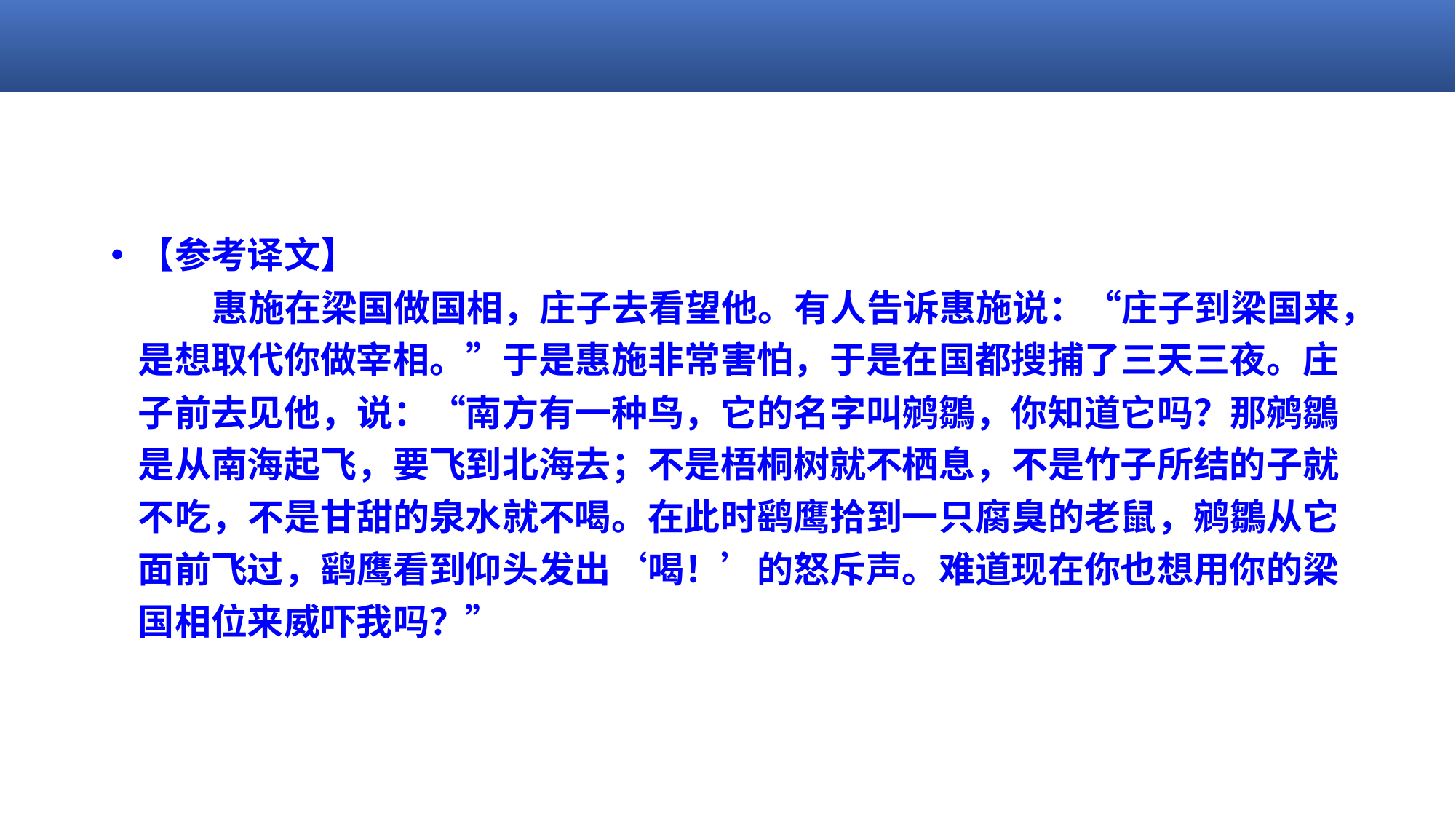

#
【参考译文】
         惠施在梁国做国相，庄子去看望他。有人告诉惠施说：“庄子到梁国来，是想取代你做宰相。”于是惠施非常害怕，于是在国都搜捕了三天三夜。庄子前去见他，说：“南方有一种鸟，它的名字叫鹓鶵，你知道它吗？那鹓鶵是从南海起飞，要飞到北海去；不是梧桐树就不栖息，不是竹子所结的子就不吃，不是甘甜的泉水就不喝。在此时鹞鹰拾到一只腐臭的老鼠，鹓鶵从它面前飞过，鹞鹰看到仰头发出‘喝！’的怒斥声。难道现在你也想用你的梁国相位来威吓我吗？”